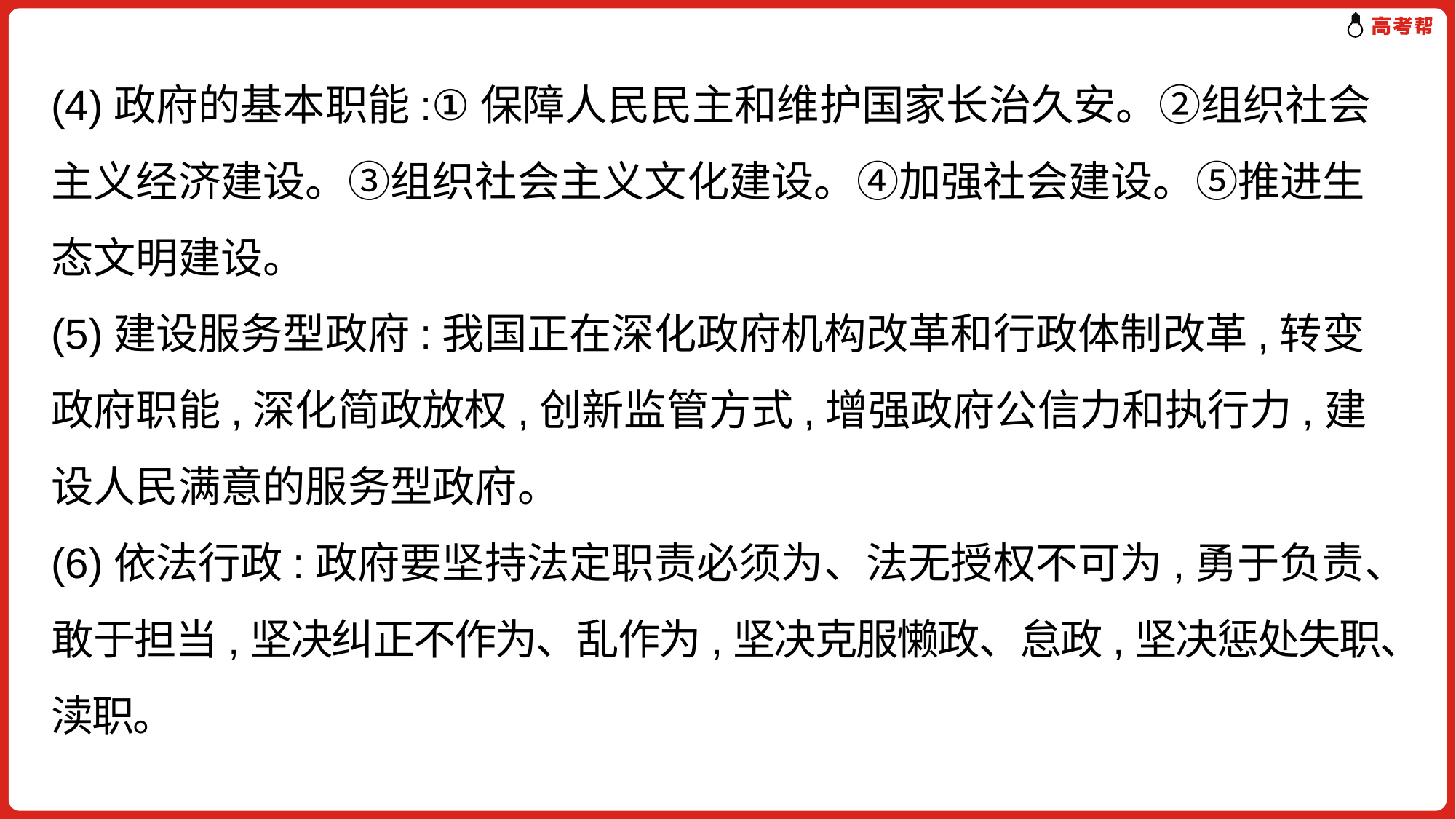

# (4)政府的基本职能:①保障人民民主和维护国家长治久安。②组织社会主义经济建设。③组织社会主义文化建设。④加强社会建设。⑤推进生态文明建设。 (5)建设服务型政府:我国正在深化政府机构改革和行政体制改革,转变政府职能,深化简政放权,创新监管方式,增强政府公信力和执行力,建设人民满意的服务型政府。 (6)依法行政:政府要坚持法定职责必须为、法无授权不可为,勇于负责、敢于担当,坚决纠正不作为、乱作为,坚决克服懒政、怠政,坚决惩处失职、渎职。